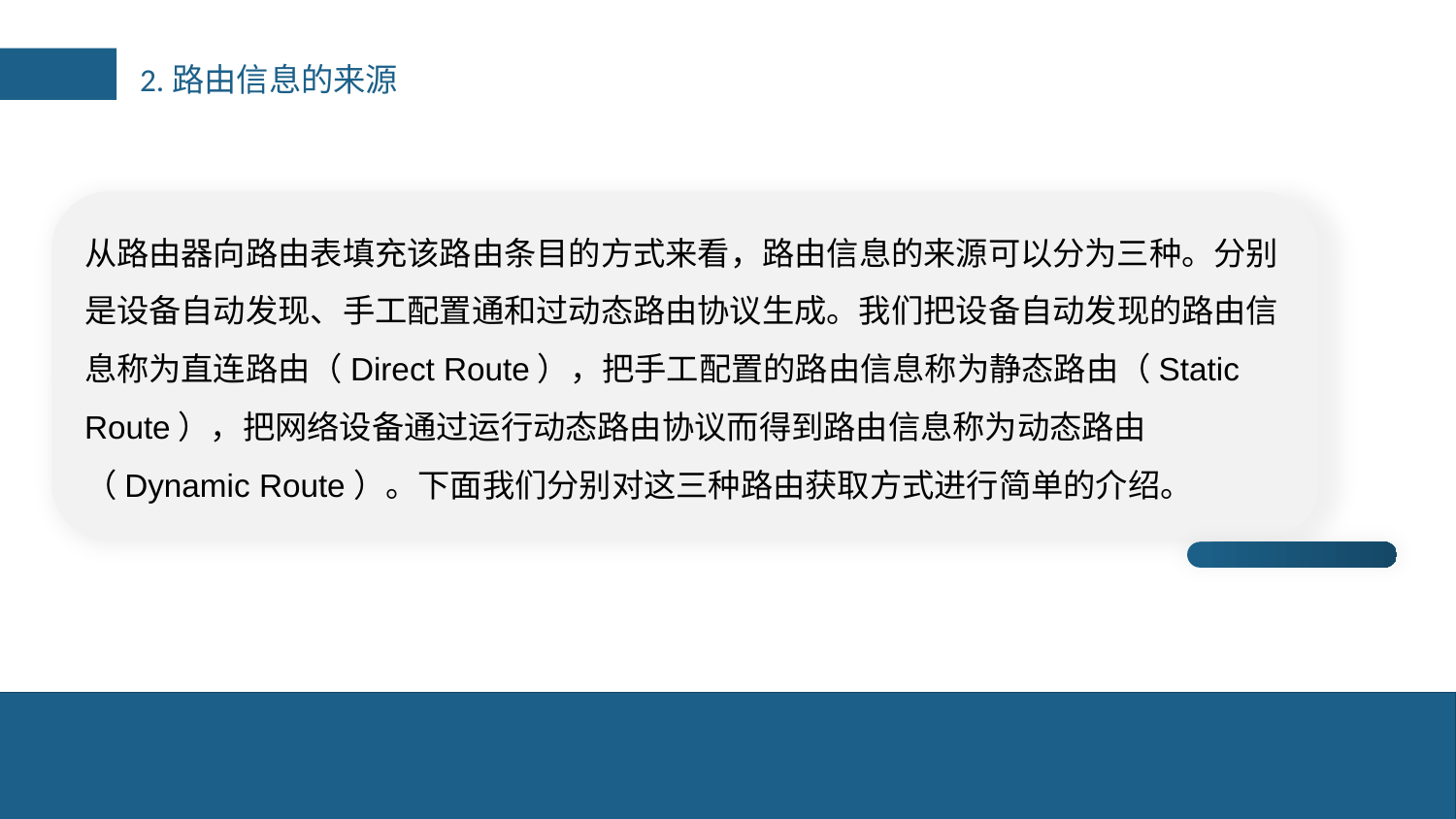

2.路由信息的来源

从路由器向路由表填充该路由条目的方式来看，路由信息的来源可以分为三种。分别是设备自动发现、手工配置通和过动态路由协议生成。我们把设备自动发现的路由信息称为直连路由（Direct Route），把手工配置的路由信息称为静态路由（Static Route），把网络设备通过运行动态路由协议而得到路由信息称为动态路由（Dynamic Route）。下面我们分别对这三种路由获取方式进行简单的介绍。